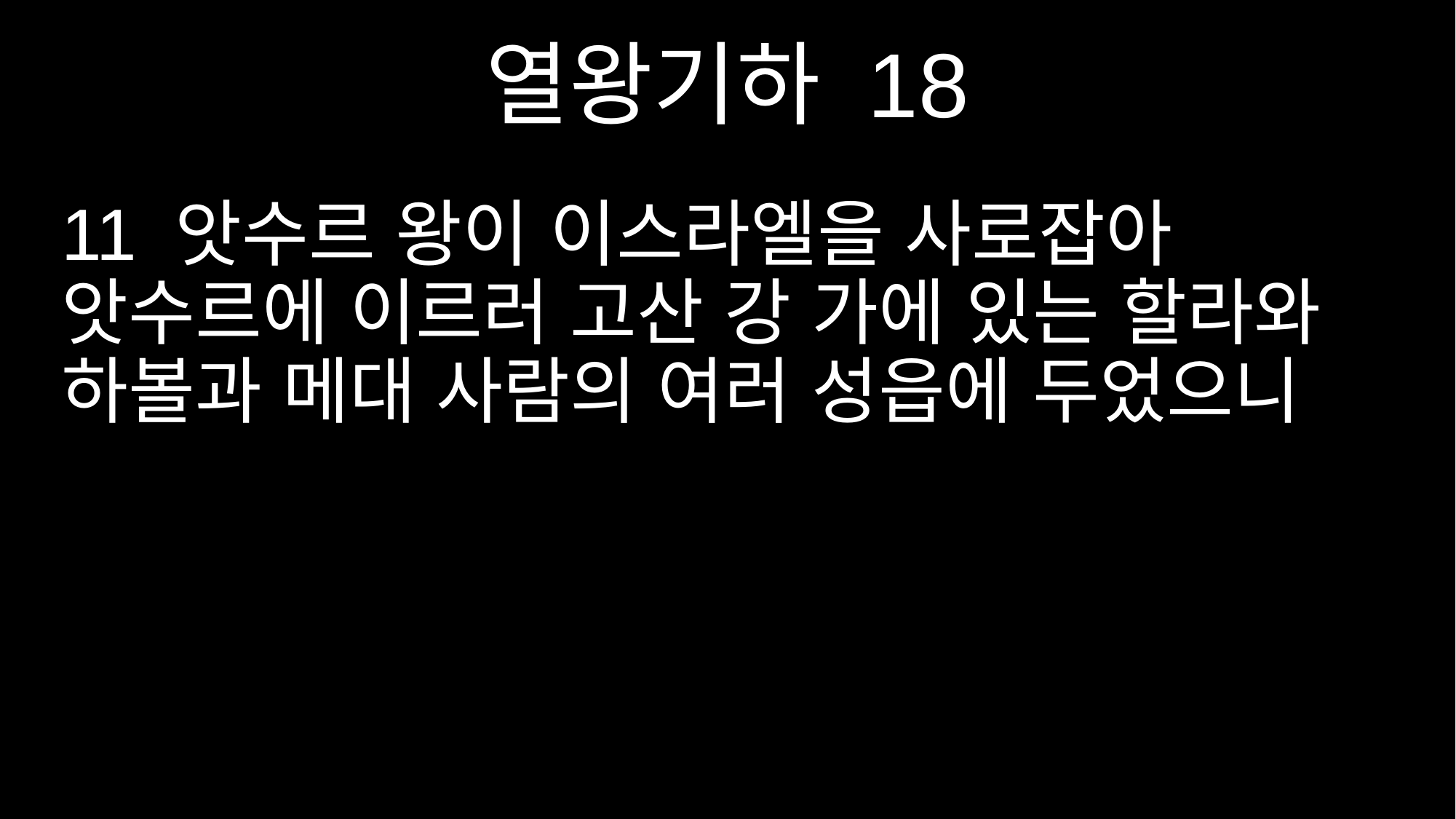

열왕기하 18
11 앗수르 왕이 이스라엘을 사로잡아 앗수르에 이르러 고산 강 가에 있는 할라와 하볼과 메대 사람의 여러 성읍에 두었으니